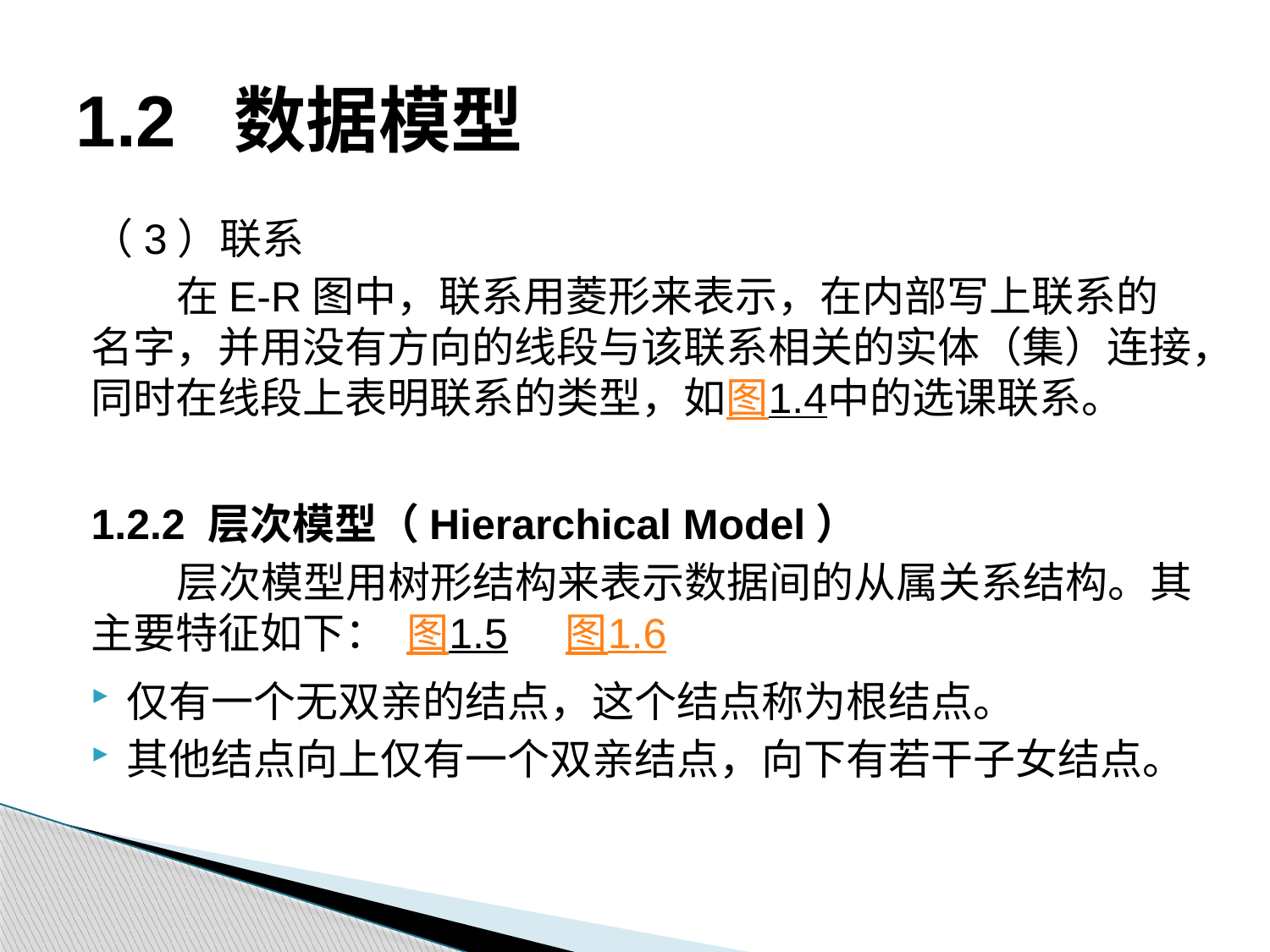

# 1.2  数据模型
（3）联系
在E-R图中，联系用菱形来表示，在内部写上联系的名字，并用没有方向的线段与该联系相关的实体（集）连接，同时在线段上表明联系的类型，如图1.4中的选课联系。

1.2.2 层次模型（Hierarchical Model）
层次模型用树形结构来表示数据间的从属关系结构。其主要特征如下：  图1.5    图1.6
仅有一个无双亲的结点，这个结点称为根结点。
其他结点向上仅有一个双亲结点，向下有若干子女结点。